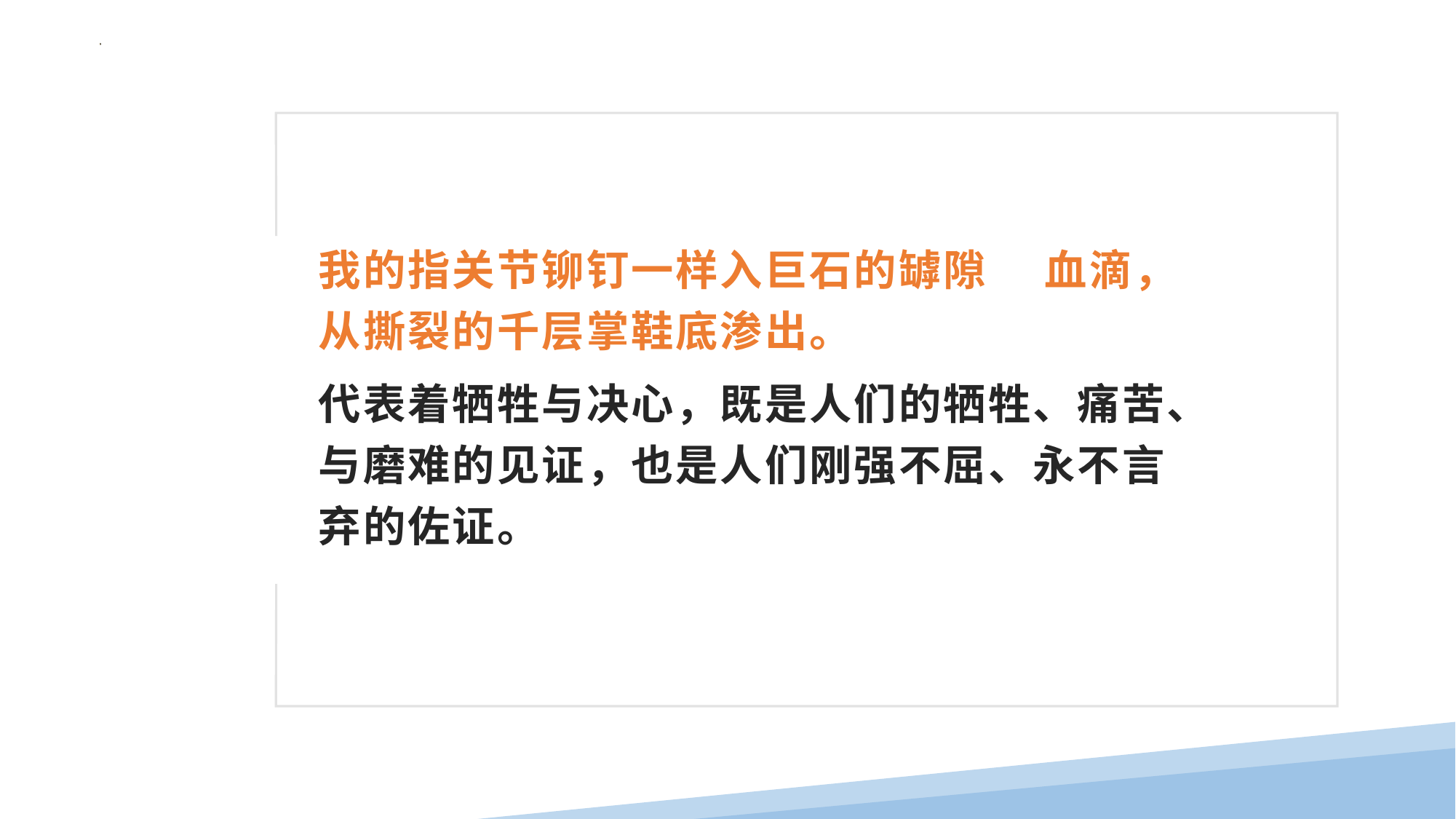

我的指关节铆钉一样入巨石的罅隙 　血滴，从撕裂的千层掌鞋底渗出。
代表着牺牲与决心，既是人们的牺牲、痛苦、与磨难的见证，也是人们刚强不屈、永不言弃的佐证。